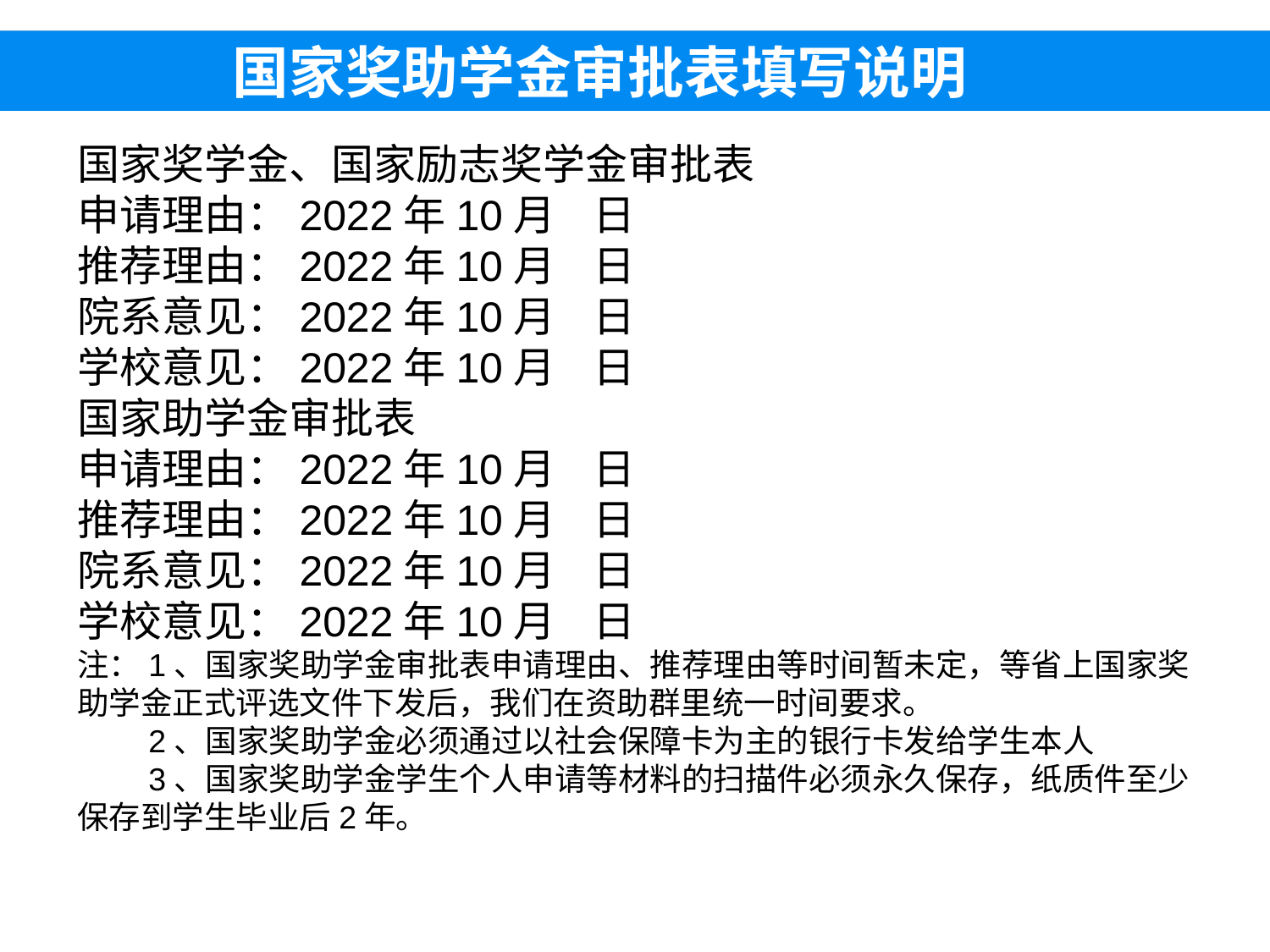

国家奖助学金审批表填写说明
国家奖学金、国家励志奖学金审批表
申请理由：2022年10月    日
推荐理由：2022年10月    日
院系意见：2022年10月    日
学校意见：2022年10月    日
国家助学金审批表
申请理由：2022年10月    日
推荐理由：2022年10月    日
院系意见：2022年10月    日
学校意见：2022年10月    日
注：1、国家奖助学金审批表申请理由、推荐理由等时间暂未定，等省上国家奖助学金正式评选文件下发后，我们在资助群里统一时间要求。
        2、国家奖助学金必须通过以社会保障卡为主的银行卡发给学生本人
        3、国家奖助学金学生个人申请等材料的扫描件必须永久保存，纸质件至少保存到学生毕业后2年。